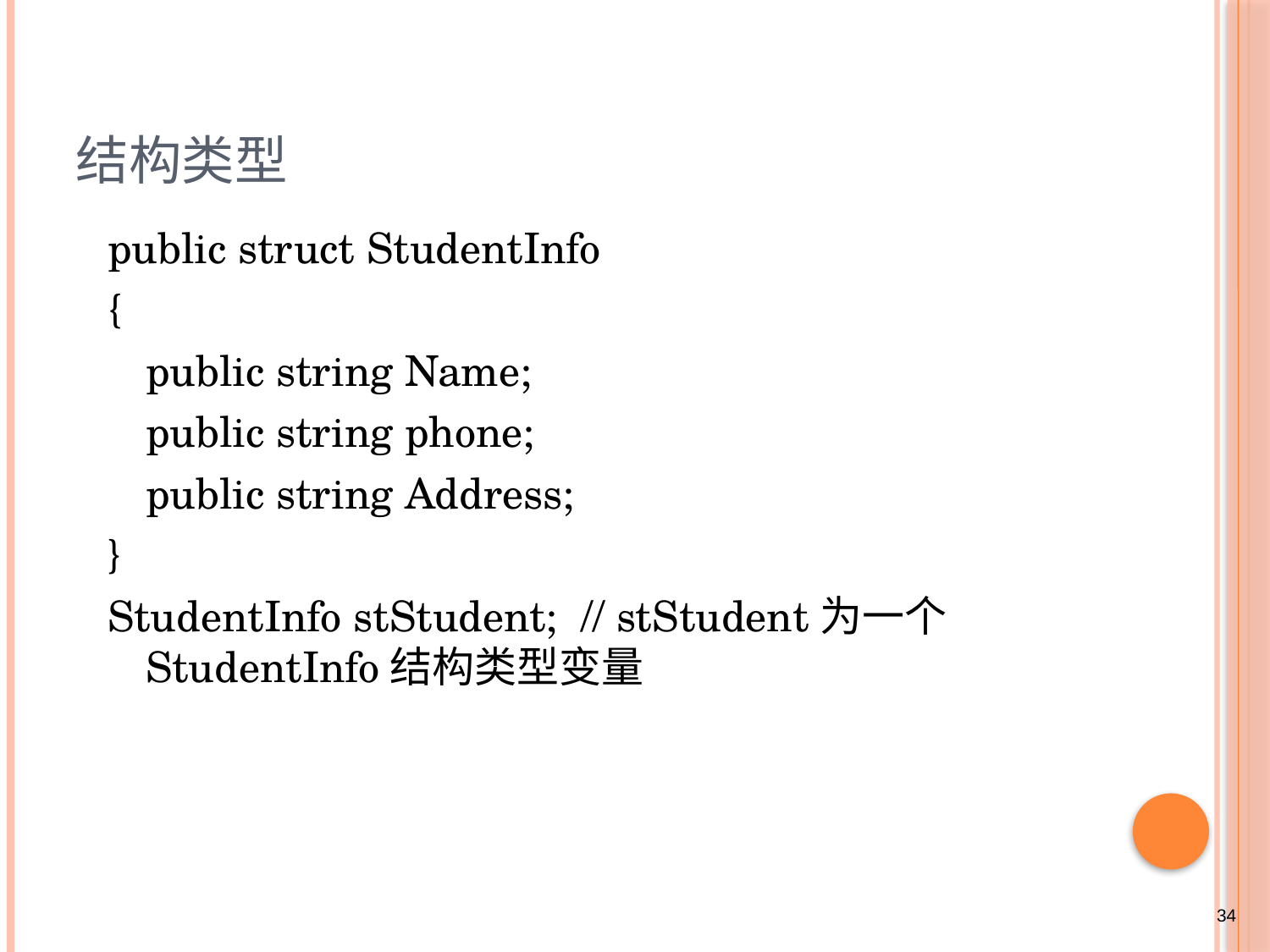

# 结构类型
public struct StudentInfo
{
	public string Name;
	public string phone;
	public string Address;
}
StudentInfo stStudent;  // stStudent为一个StudentInfo结构类型变量
34